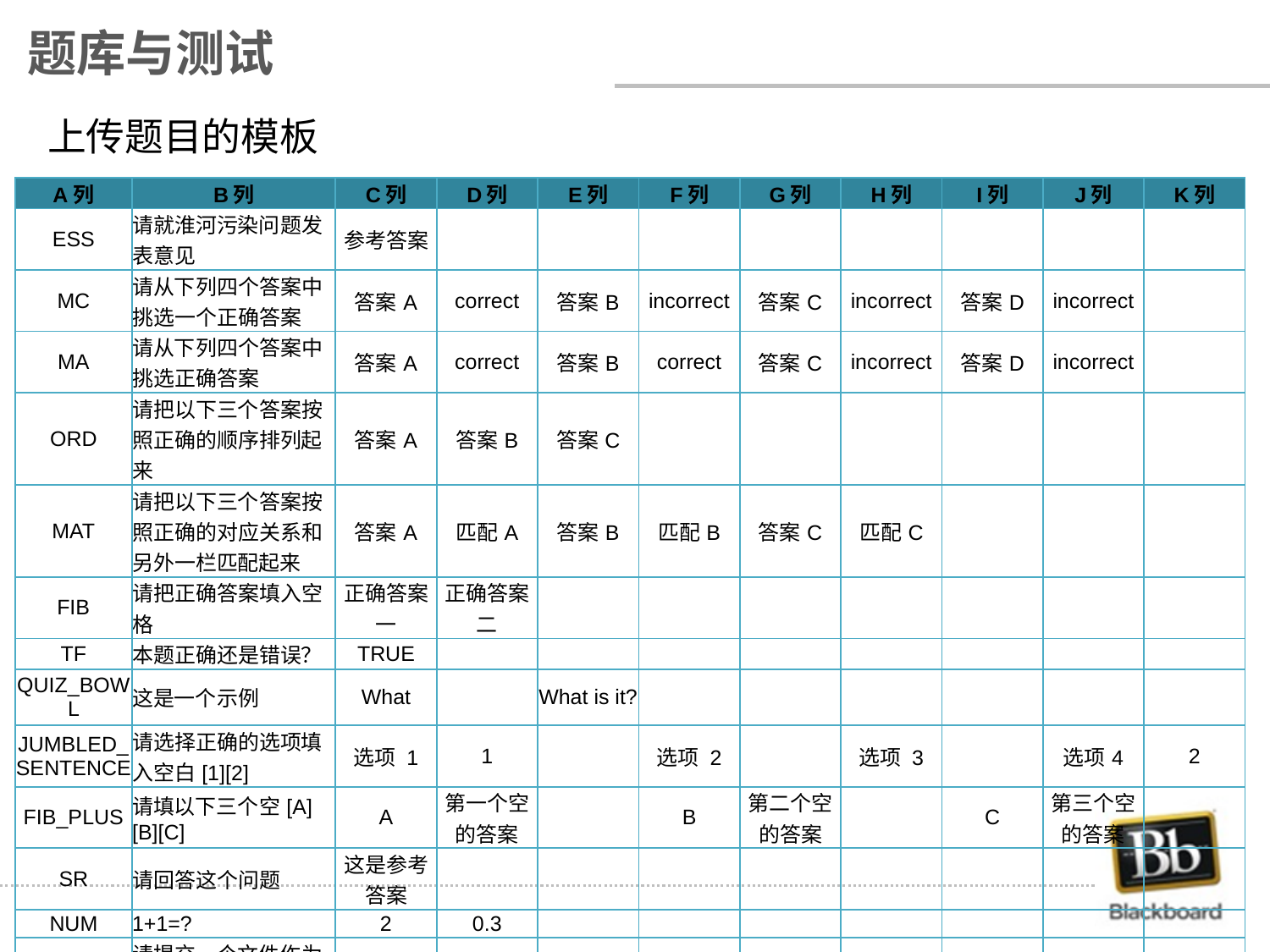

题库与测试

上传题目的模板
| A列 | B列 | C列 | D列 | E列 | F列 | G列 | H列 | I列 | J列 | K列 |
| --- | --- | --- | --- | --- | --- | --- | --- | --- | --- | --- |
| ESS | 请就淮河污染问题发表意见 | 参考答案 |  |  |  |  |  |  |  |  |
| MC | 请从下列四个答案中挑选一个正确答案 | 答案A | correct | 答案B | incorrect | 答案C | incorrect | 答案D | incorrect |  |
| MA | 请从下列四个答案中挑选正确答案 | 答案A | correct | 答案B | correct | 答案C | incorrect | 答案D | incorrect |  |
| ORD | 请把以下三个答案按照正确的顺序排列起来 | 答案A | 答案B | 答案C |  |  |  |  |  |  |
| MAT | 请把以下三个答案按照正确的对应关系和另外一栏匹配起来 | 答案A | 匹配A | 答案B | 匹配B | 答案C | 匹配C |  |  |  |
| FIB | 请把正确答案填入空格 | 正确答案一 | 正确答案二 |  |  |  |  |  |  |  |
| TF | 本题正确还是错误？ | TRUE |  |  |  |  |  |  |  |  |
| QUIZ\_BOWL | 这是一个示例 | What |  | What is it? |  |  |  |  |  |  |
| JUMBLED\_SENTENCE | 请选择正确的选项填入空白[1][2] | 选项 1 | 1 |  | 选项 2 |  | 选项 3 |  | 选项4 | 2 |
| FIB\_PLUS | 请填以下三个空[A][B][C] | A | 第一个空的答案 |  | B | 第二个空的答案 |  | C | 第三个空的答案 |  |
| SR | 请回答这个问题 | 这是参考答案 |  |  |  |  |  |  |  |  |
| NUM | 1+1=? | 2 | 0.3 |  |  |  |  |  |  |  |
| FIL | 请提交一个文件作为本题的答案 |  |  |  |  |  |  |  |  |  |